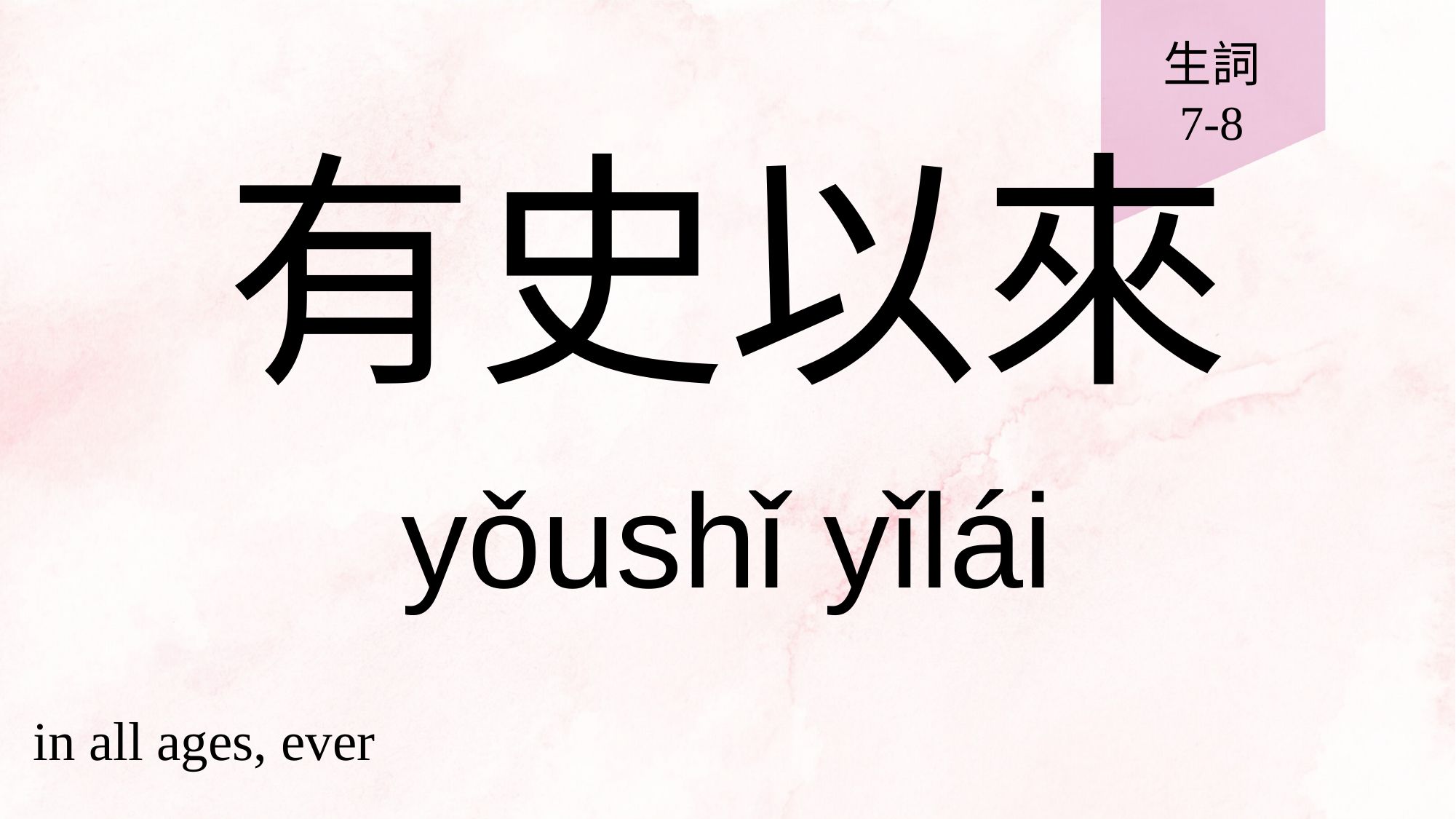

生詞
7-8
# 有史以來
yǒushǐ yǐlái
in all ages, ever